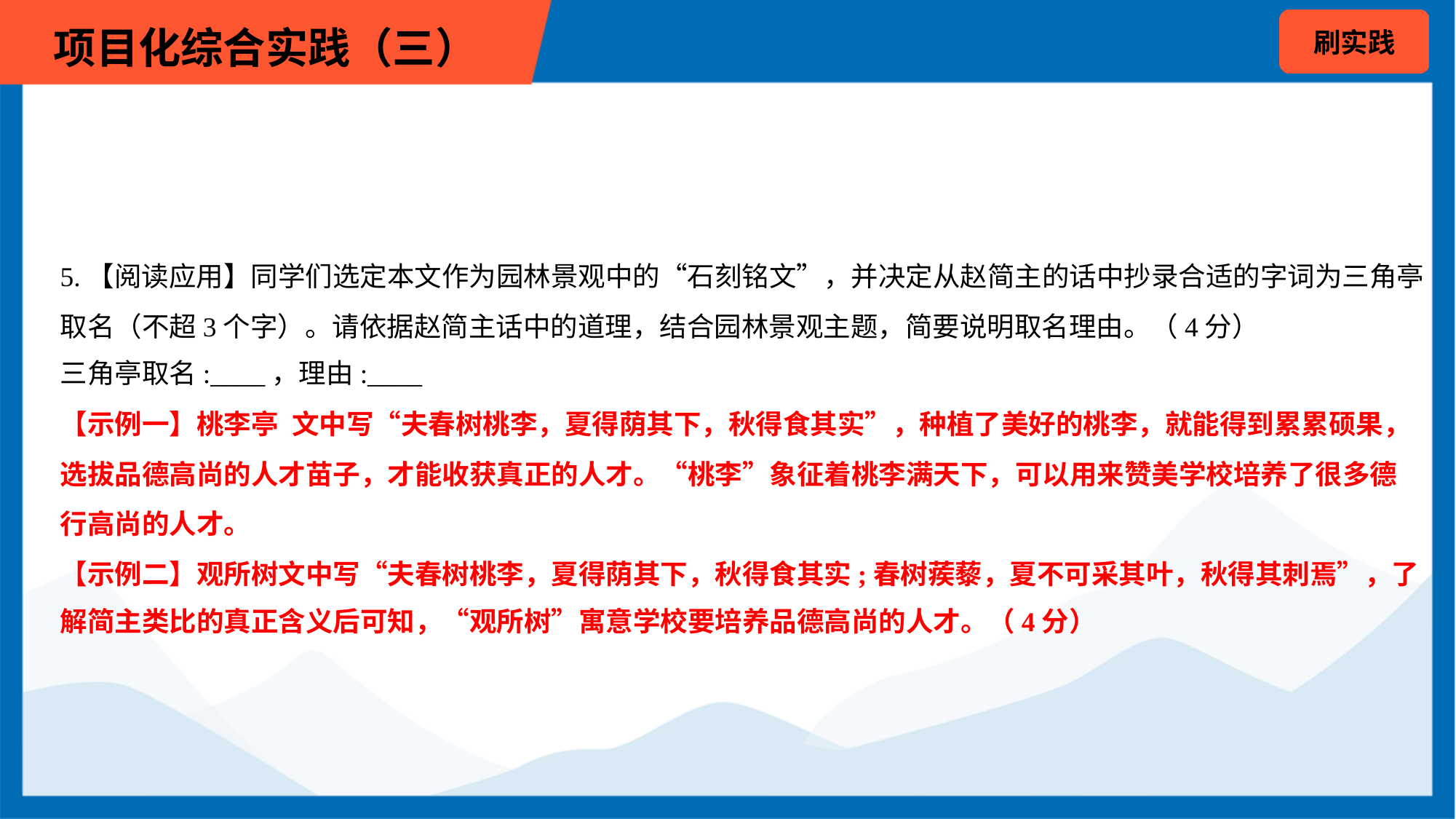

5.【阅读应用】同学们选定本文作为园林景观中的“石刻铭文”，并决定从赵简主的话中抄录合适的字词为三角亭
取名（不超3个字）。请依据赵简主话中的道理，结合园林景观主题，简要说明取名理由。（4分）
三角亭取名:____，理由:____
【示例一】桃李亭  文中写“夫春树桃李，夏得荫其下，秋得食其实”，种植了美好的桃李，就能得到累累硕果，
选拔品德高尚的人才苗子，才能收获真正的人才。“桃李”象征着桃李满天下，可以用来赞美学校培养了很多德
行高尚的人才。
【示例二】观所树文中写“夫春树桃李，夏得荫其下，秋得食其实;春树蒺藜，夏不可采其叶，秋得其刺焉”，了
解简主类比的真正含义后可知，“观所树”寓意学校要培养品德高尚的人才。（4分）